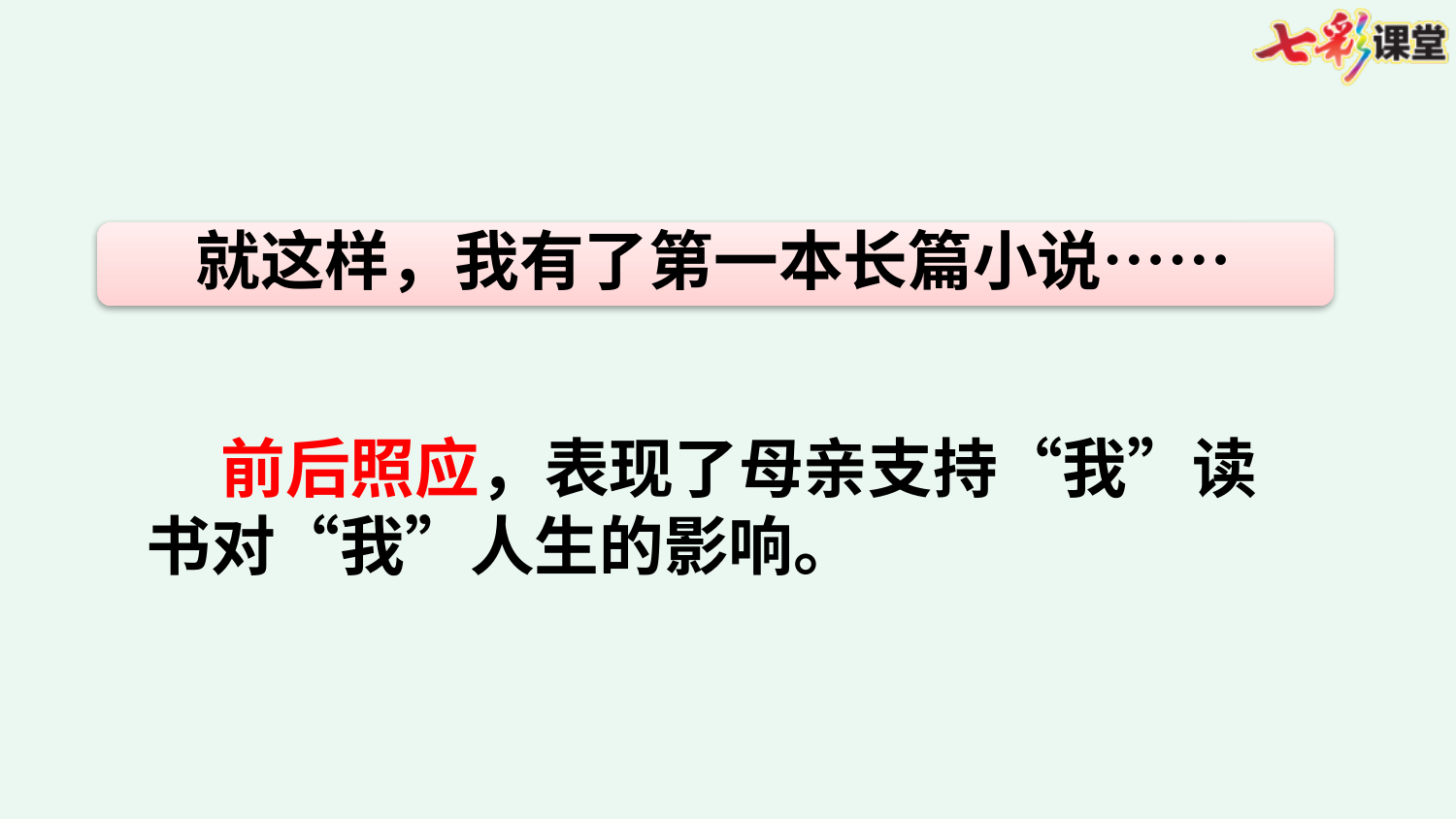

就这样，我有了第一本长篇小说……
    前后照应，表现了母亲支持“我”读书对“我”人生的影响。